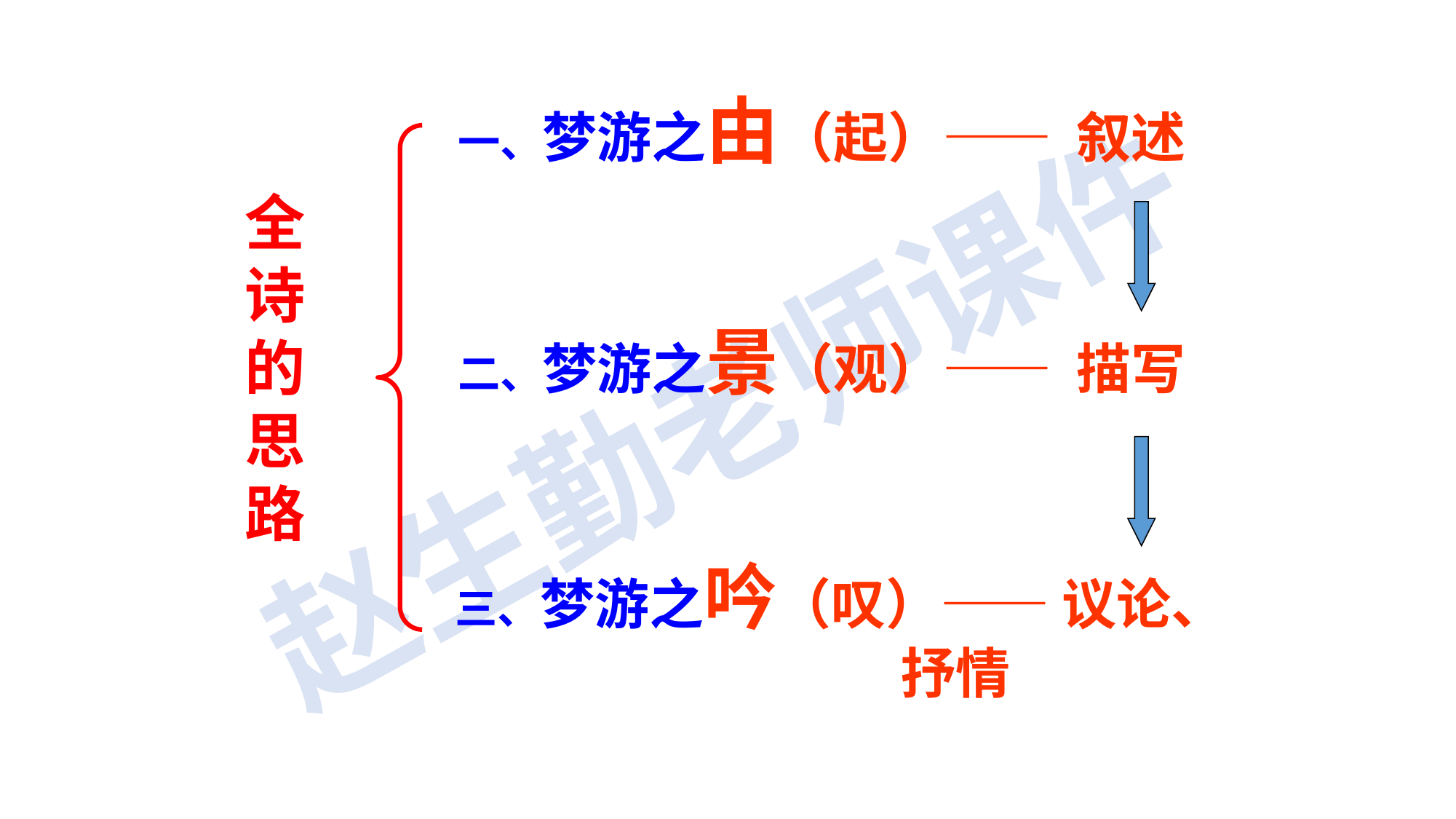

一、梦游之由（起）——  叙述

全诗的思路

二、梦游之景（观）——  描写

三、梦游之吟（叹）—— 议论、
                                   抒情